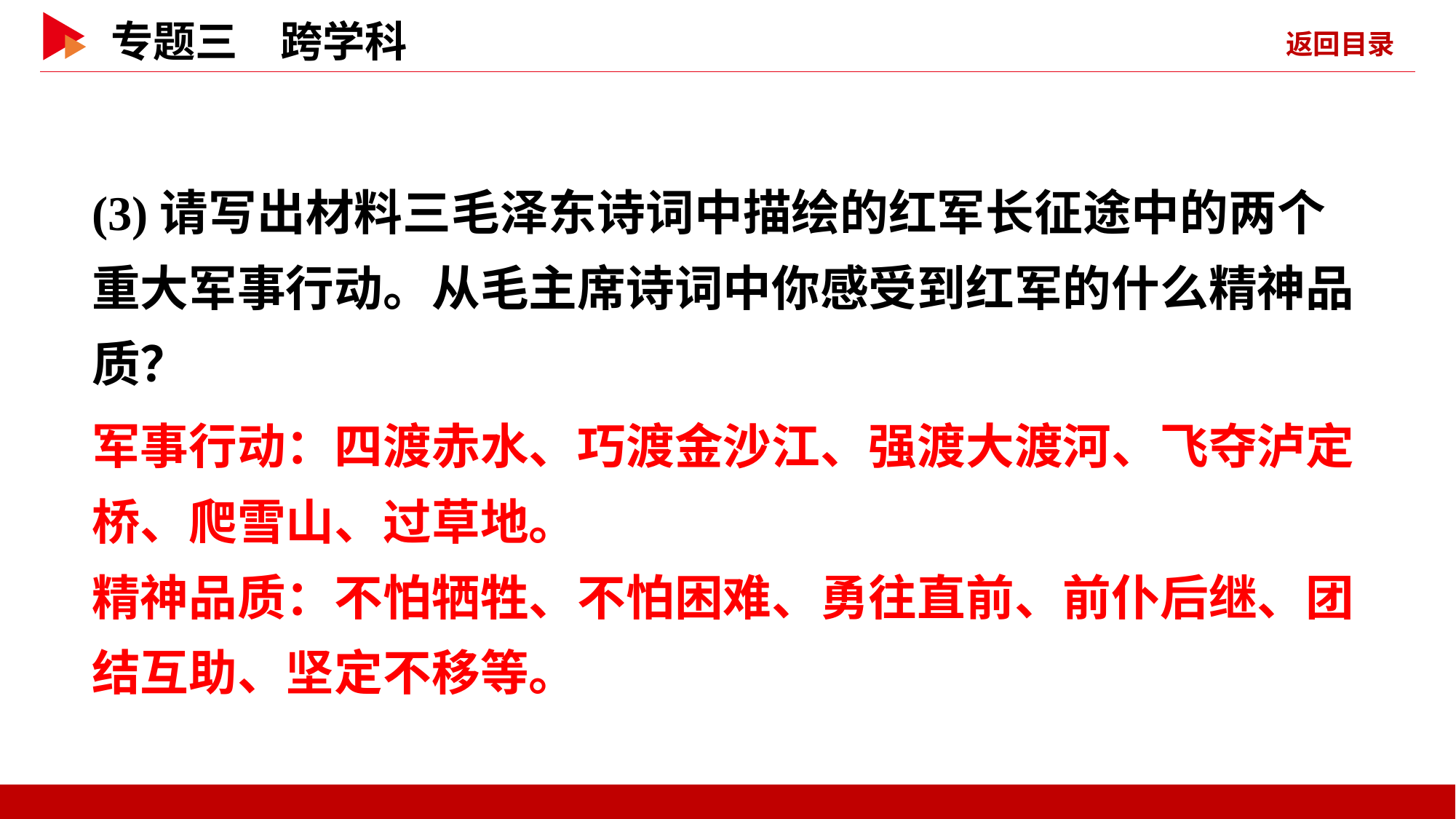

(3)请写出材料三毛泽东诗词中描绘的红军长征途中的两个重大军事行动。从毛主席诗词中你感受到红军的什么精神品质？
军事行动：四渡赤水、巧渡金沙江、强渡大渡河、飞夺泸定桥、爬雪山、过草地。
精神品质：不怕牺牲、不怕困难、勇往直前、前仆后继、团结互助、坚定不移等。